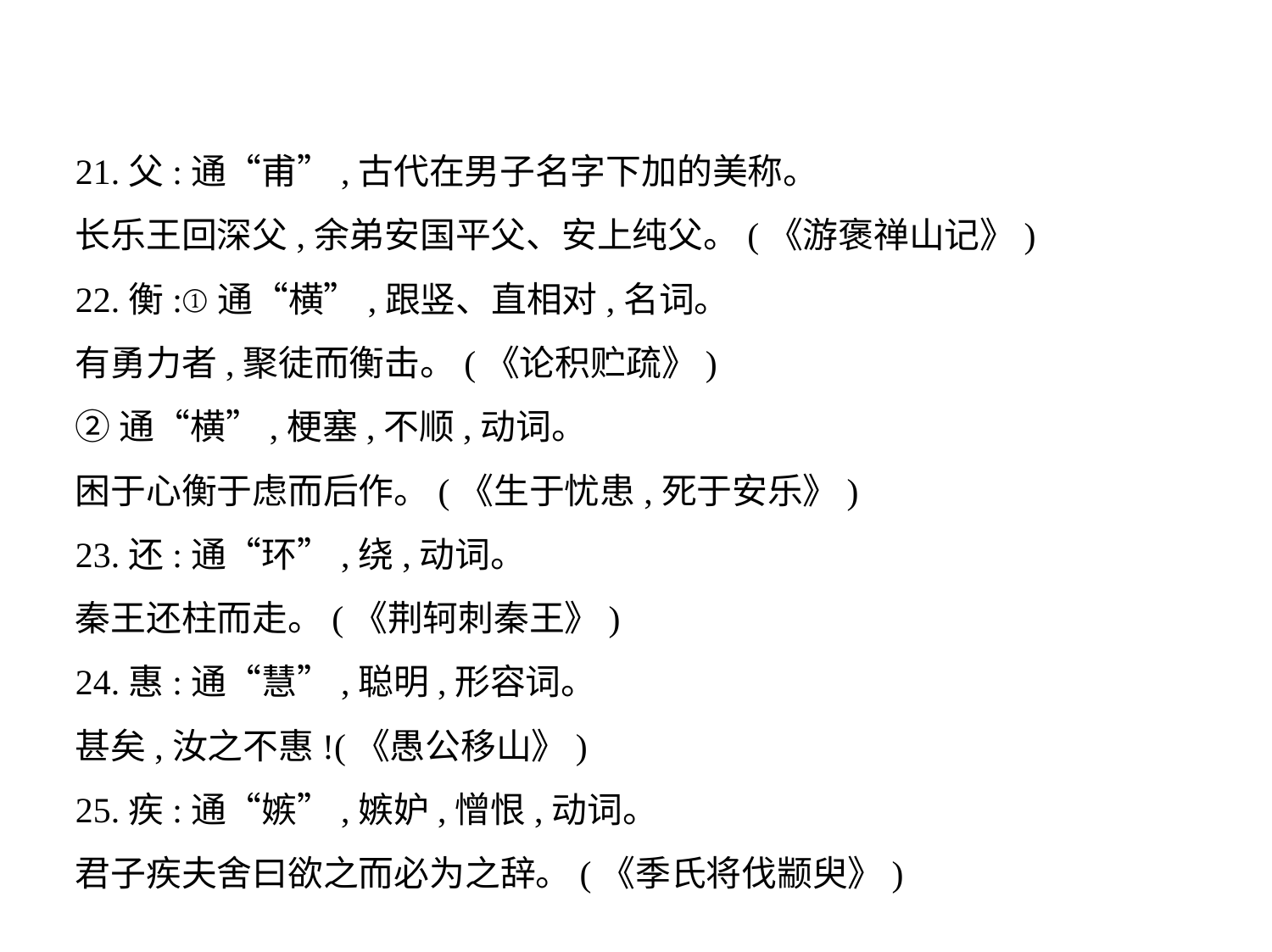

21.父:通“甫”,古代在男子名字下加的美称。
长乐王回深父,余弟安国平父、安上纯父。(《游褒禅山记》)
22.衡:①通“横”,跟竖、直相对,名词。
有勇力者,聚徒而衡击。(《论积贮疏》)
②通“横”,梗塞,不顺,动词。
困于心衡于虑而后作。(《生于忧患,死于安乐》)
23.还:通“环”,绕,动词。
秦王还柱而走。(《荆轲刺秦王》)
24.惠:通“慧”,聪明,形容词。
甚矣,汝之不惠!(《愚公移山》)
25.疾:通“嫉”,嫉妒,憎恨,动词。
君子疾夫舍曰欲之而必为之辞。(《季氏将伐颛臾》)